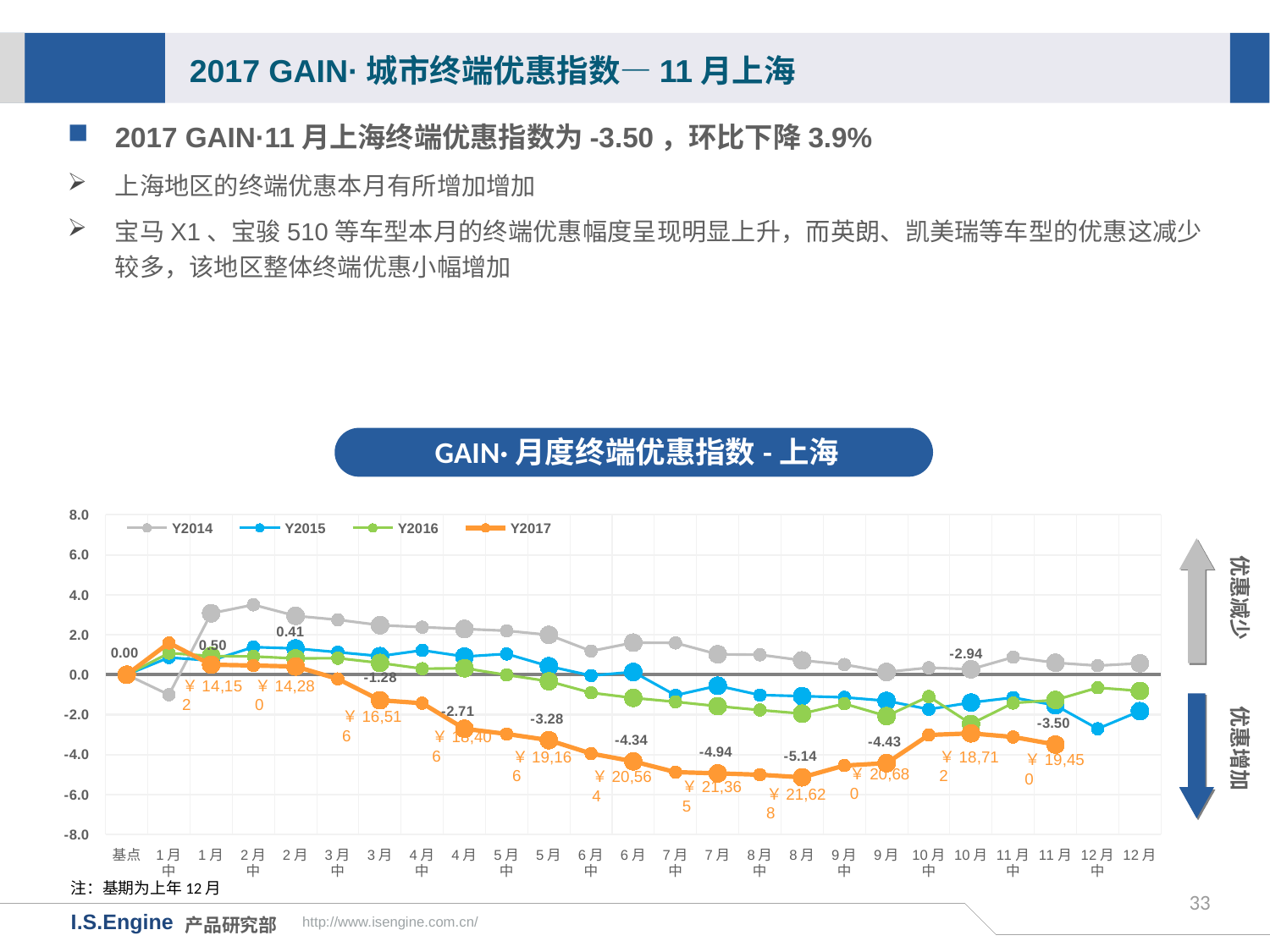

2017 GAIN·城市终端优惠指数—11月上海
2017 GAIN·11月上海终端优惠指数为-3.50，环比下降3.9%
上海地区的终端优惠本月有所增加增加
宝马X1、宝骏510等车型本月的终端优惠幅度呈现明显上升，而英朗、凯美瑞等车型的优惠这减少较多，该地区整体终端优惠小幅增加

GAIN·月度终端优惠指数-上海

[unsupported chart]

优惠减少

优惠增加
￥14,280

￥16,516
￥18,406
￥18,712
￥19,166
￥19,450
￥20,680
￥20,564
￥21,365
￥21,628
注：基期为上年12月
33